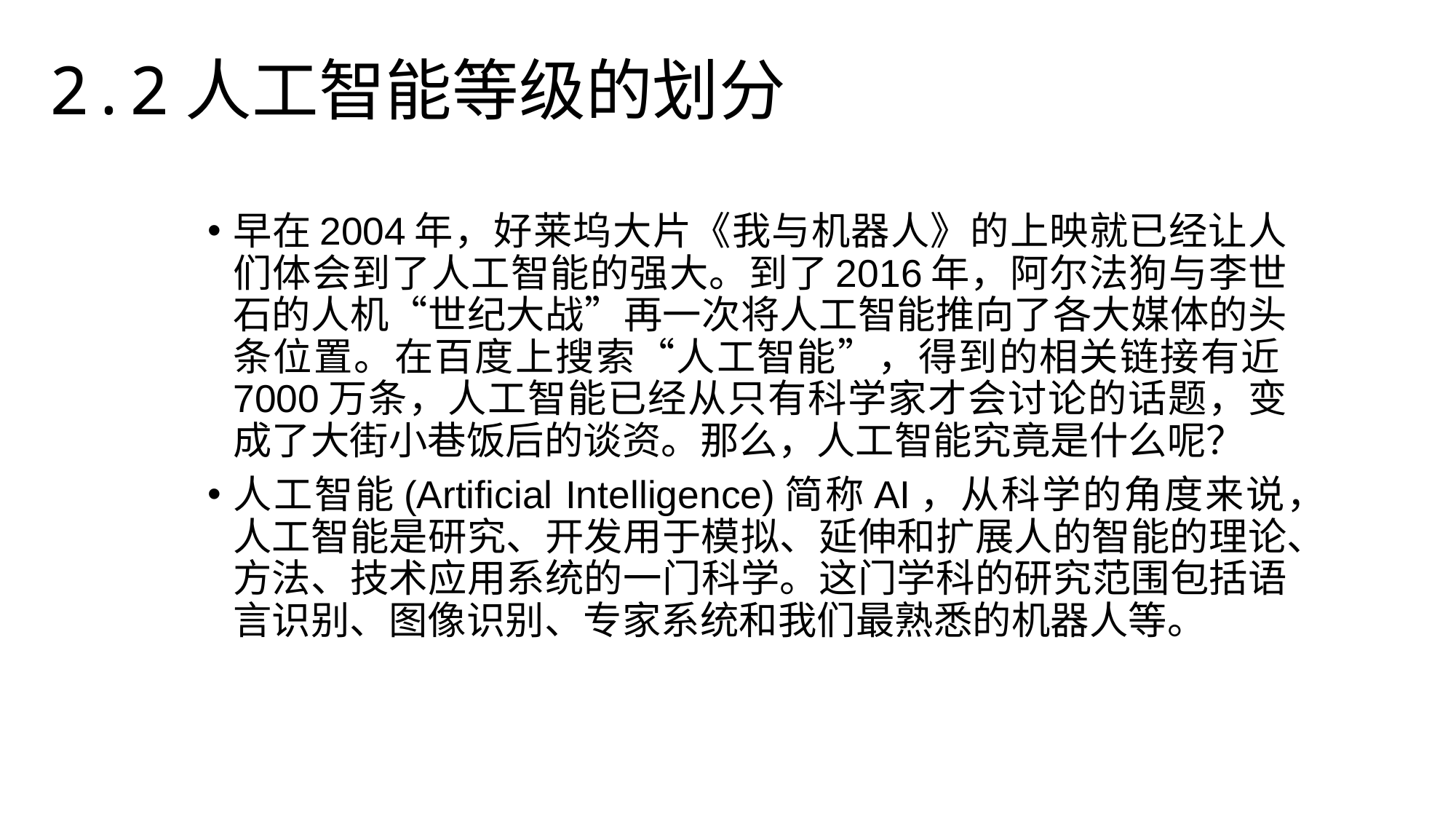

2.2人工智能等级的划分
早在2004年，好莱坞大片《我与机器人》的上映就已经让人们体会到了人工智能的强大。到了2016年，阿尔法狗与李世石的人机“世纪大战”再一次将人工智能推向了各大媒体的头条位置。在百度上搜索“人工智能”，得到的相关链接有近7000万条，人工智能已经从只有科学家才会讨论的话题，变成了大街小巷饭后的谈资。那么，人工智能究竟是什么呢？
人工智能(Artificial Intelligence)简称AI，从科学的角度来说，人工智能是研究、开发用于模拟、延伸和扩展人的智能的理论、方法、技术应用系统的一门科学。这门学科的研究范围包括语言识别、图像识别、专家系统和我们最熟悉的机器人等。